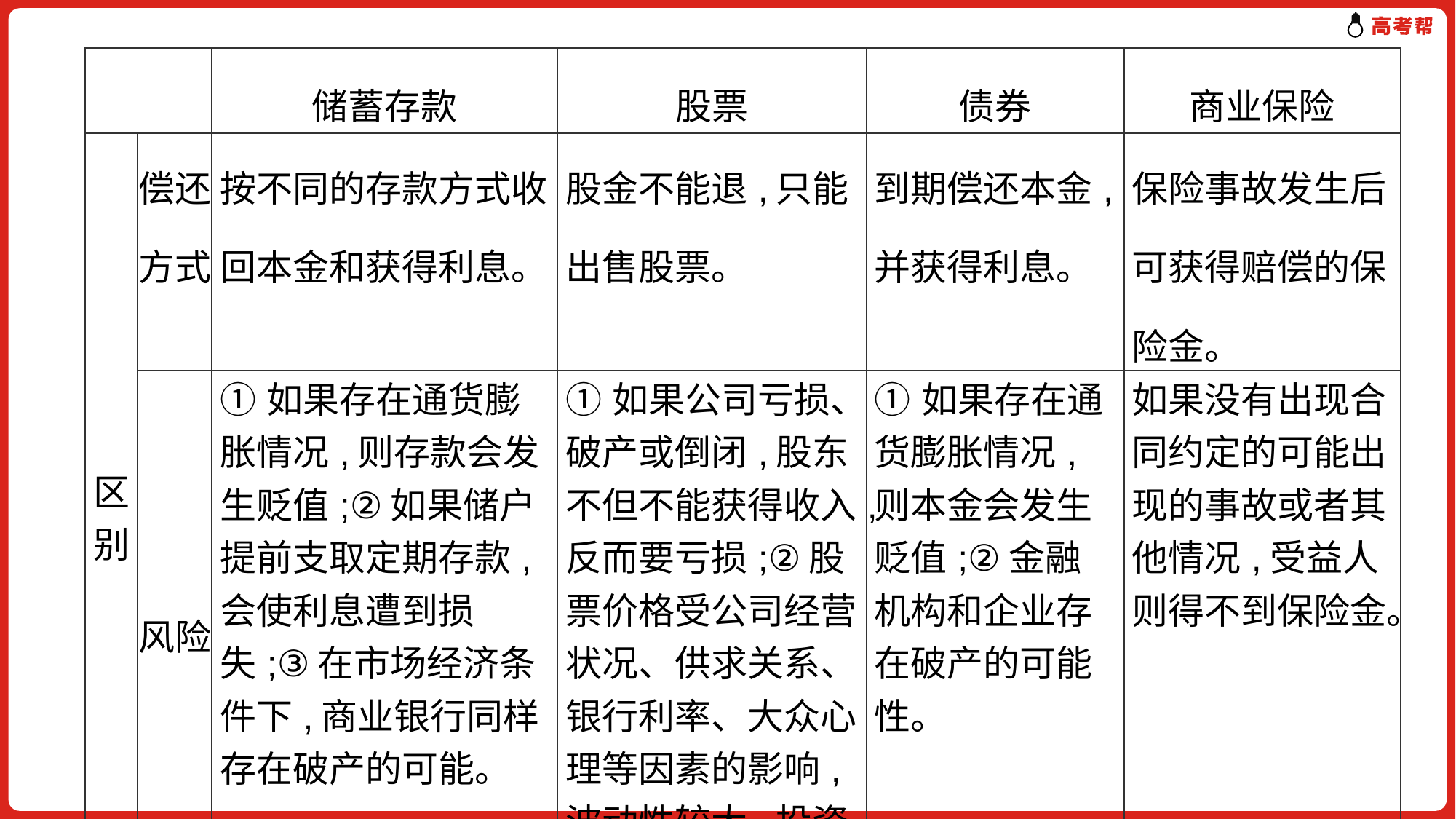

|  |  | 储蓄存款 | 股票 | 债券 | 商业保险 |
| --- | --- | --- | --- | --- | --- |
| 区别 | 偿还方式 | 按不同的存款方式收回本金和获得利息。 | 股金不能退,只能出售股票。 | 到期偿还本金,并获得利息。 | 保险事故发生后可获得赔偿的保险金。 |
|  | 风险 | ①如果存在通货膨胀情况,则存款会发生贬值;②如果储户提前支取定期存款,会使利息遭到损失;③在市场经济条件下,商业银行同样存在破产的可能。 | ①如果公司亏损、破产或倒闭,股东不但不能获得收入,反而要亏损;②股票价格受公司经营状况、供求关系、银行利率、大众心理等因素的影响,波动性较大,投资风险较大。 | ①如果存在通货膨胀情况,则本金会发生贬值;②金融机构和企业存在破产的可能性。 | 如果没有出现合同约定的可能出现的事故或者其他情况,受益人则得不到保险金。 |